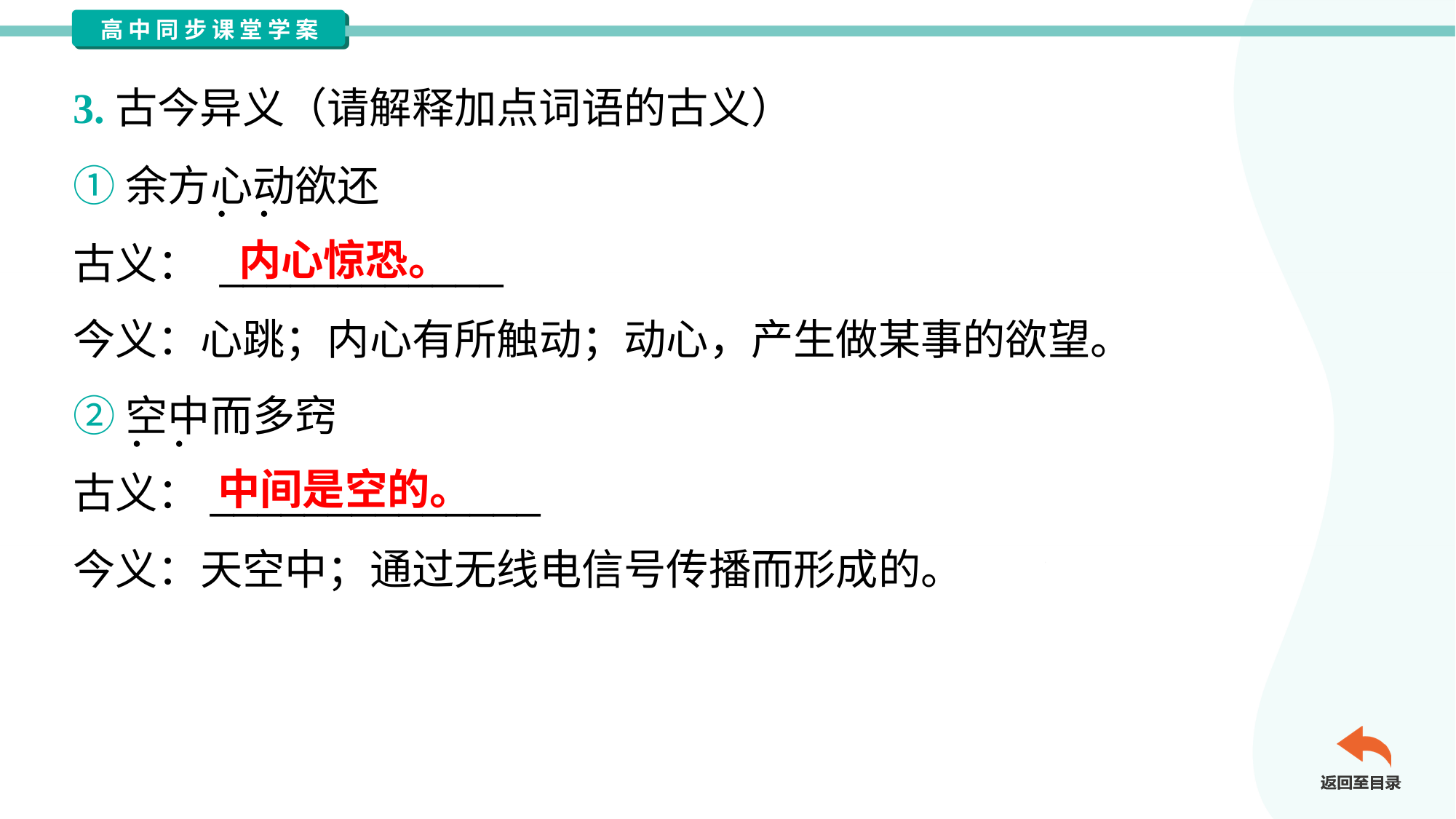

3.古今异义（请解释加点词语的古义）
①余方心动欲还
古义： ____________
今义：心跳；内心有所触动；动心，产生做某事的欲望。
内心惊恐。

②空中而多窍
古义：______________
今义：天空中；通过无线电信号传播而形成的。
中间是空的。